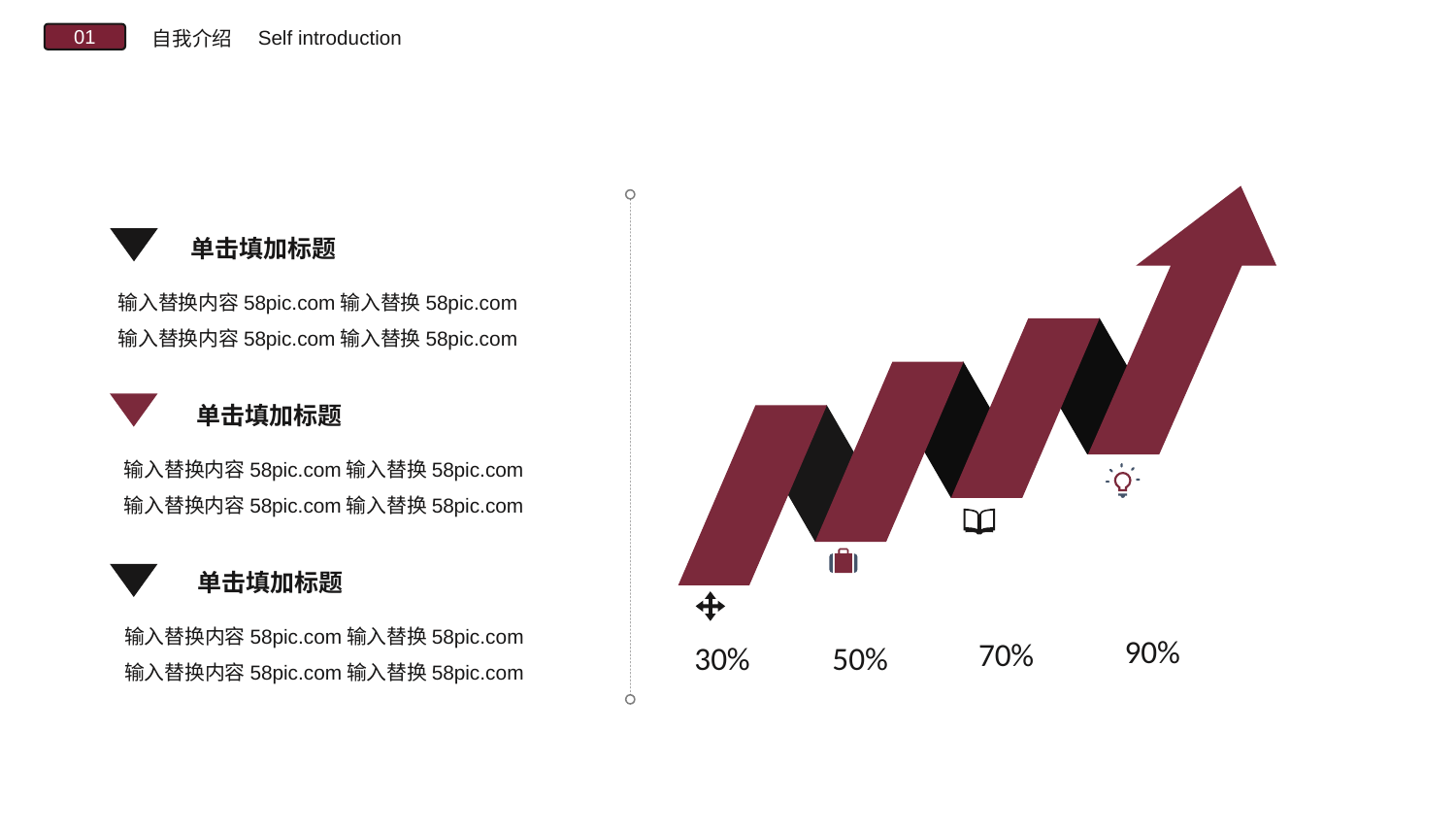

Self introduction
自我介绍
01

单击填加标题

输入替换内容58pic.com输入替换58pic.com输入替换内容58pic.com输入替换58pic.com

单击填加标题

输入替换内容58pic.com输入替换58pic.com输入替换内容58pic.com输入替换58pic.com

单击填加标题

输入替换内容58pic.com输入替换58pic.com输入替换内容58pic.com输入替换58pic.com
90%
70%
30%
50%